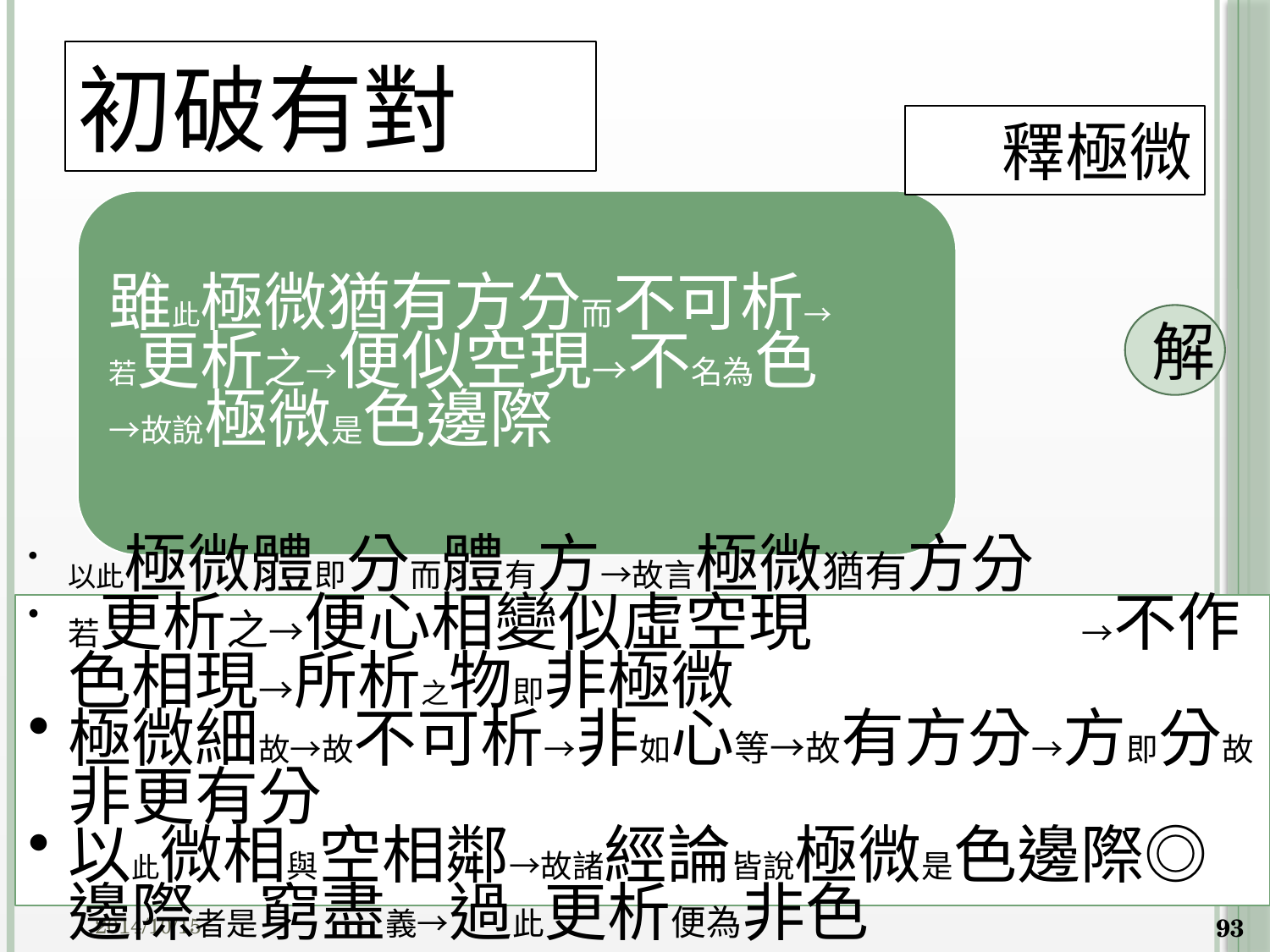

# 初破有對
釋極微
雖此極微猶有方分而不可析→              若更析之→便似空現→不名為色        →故說極微是色邊際
若更析之→便心相變似虛空現                   →不作色相現→所析之物即非極微
以此微相與空相鄰→故諸經論皆說極微是色邊際◎邊際者是窮盡義→過此更析便為非色
極微細故→故不可析→非如心等→故有方分→方即分故非更有分
解
93
2014/10/15